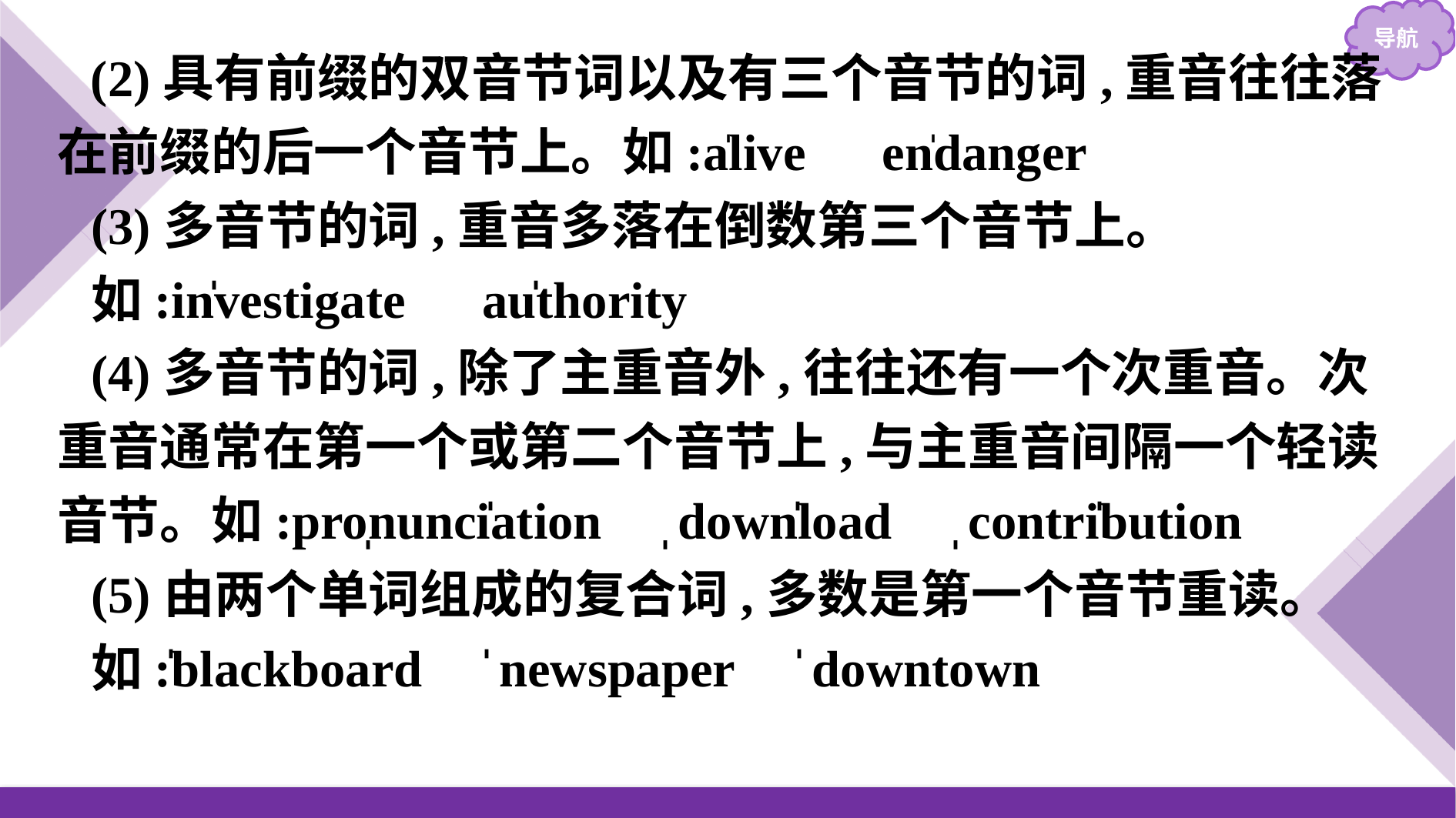

(2)具有前缀的双音节词以及有三个音节的词,重音往往落在前缀的后一个音节上。如:a̍live　en̍danger
(3)多音节的词,重音多落在倒数第三个音节上。
如:in̍vestigate　au̍thority
(4)多音节的词,除了主重音外,往往还有一个次重音。次重音通常在第一个或第二个音节上,与主重音间隔一个轻读音节。如:pro̩nunci̍ation　̩down̍load　̩contri̍bution
(5)由两个单词组成的复合词,多数是第一个音节重读。
如:̍blackboard　̍newspaper　̍downtown